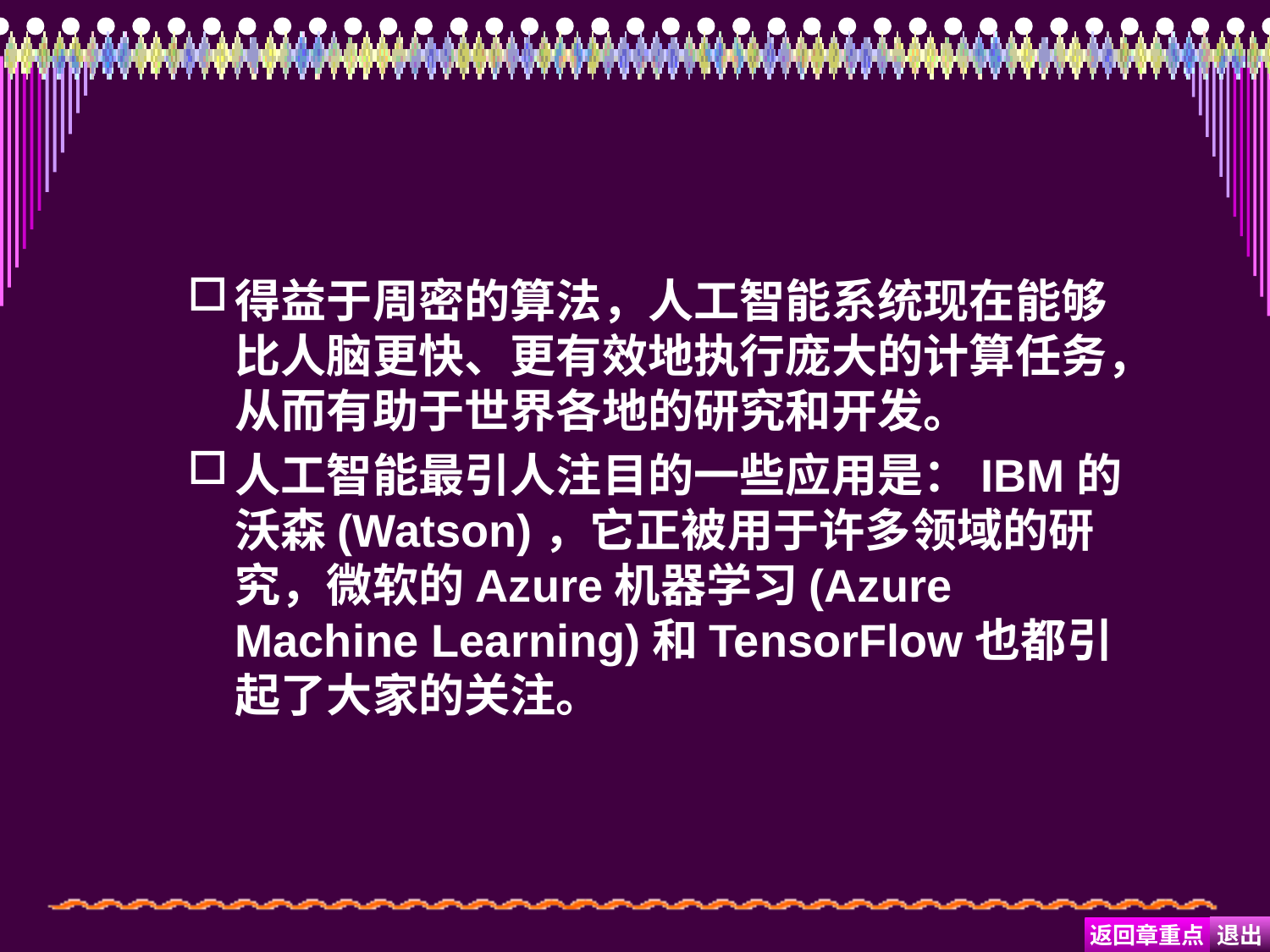

#
得益于周密的算法，人工智能系统现在能够比人脑更快、更有效地执行庞大的计算任务，从而有助于世界各地的研究和开发。
人工智能最引人注目的一些应用是：IBM的沃森(Watson)，它正被用于许多领域的研究，微软的Azure机器学习(Azure Machine Learning)和TensorFlow也都引起了大家的关注。